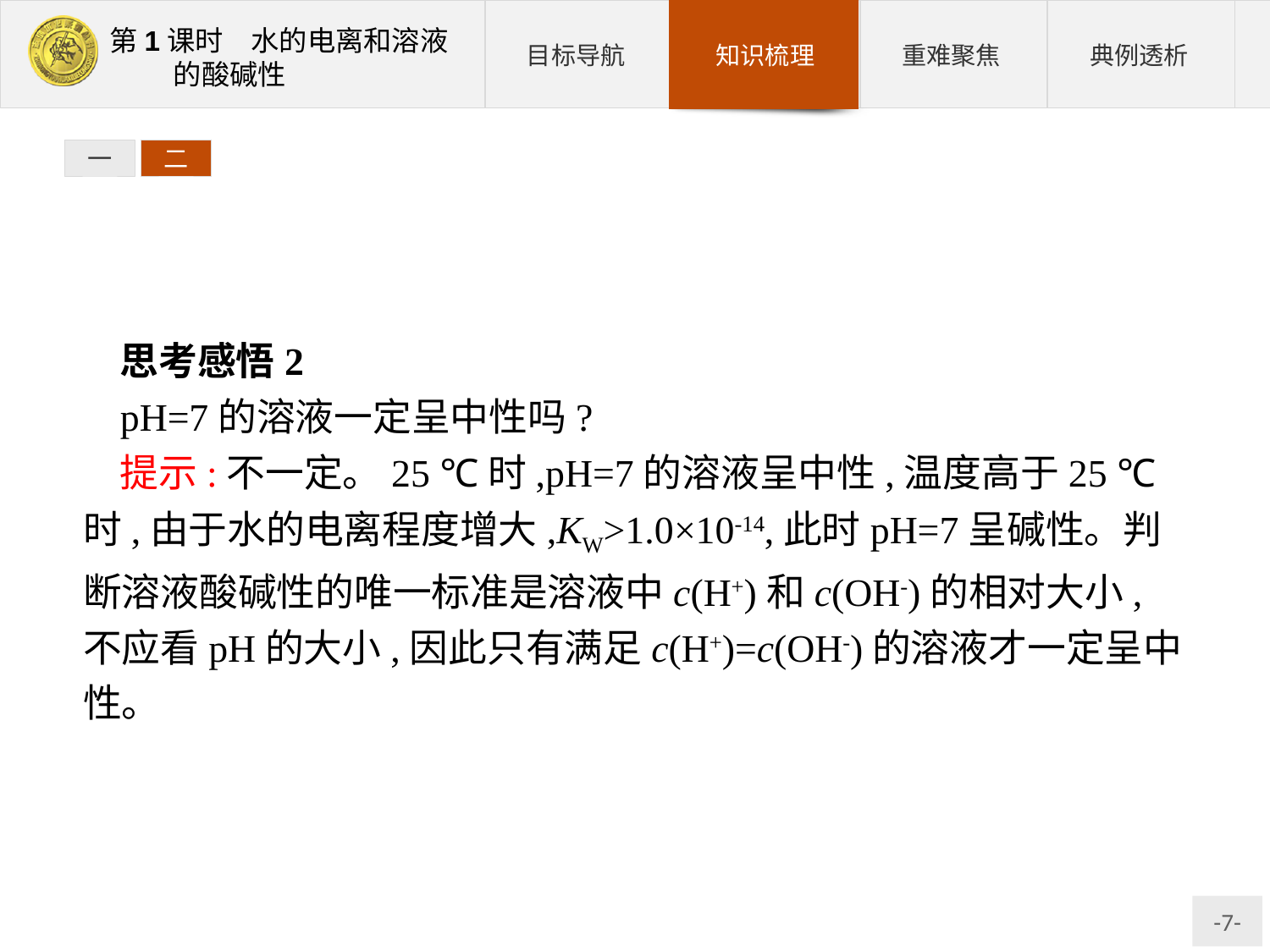

一
二
思考感悟2
pH=7的溶液一定呈中性吗?
提示:不一定。25 ℃时,pH=7的溶液呈中性,温度高于25 ℃时,由于水的电离程度增大,KW>1.0×10-14,此时pH=7呈碱性。判断溶液酸碱性的唯一标准是溶液中c(H+)和c(OH-)的相对大小,不应看pH的大小,因此只有满足c(H+)=c(OH-)的溶液才一定呈中性。